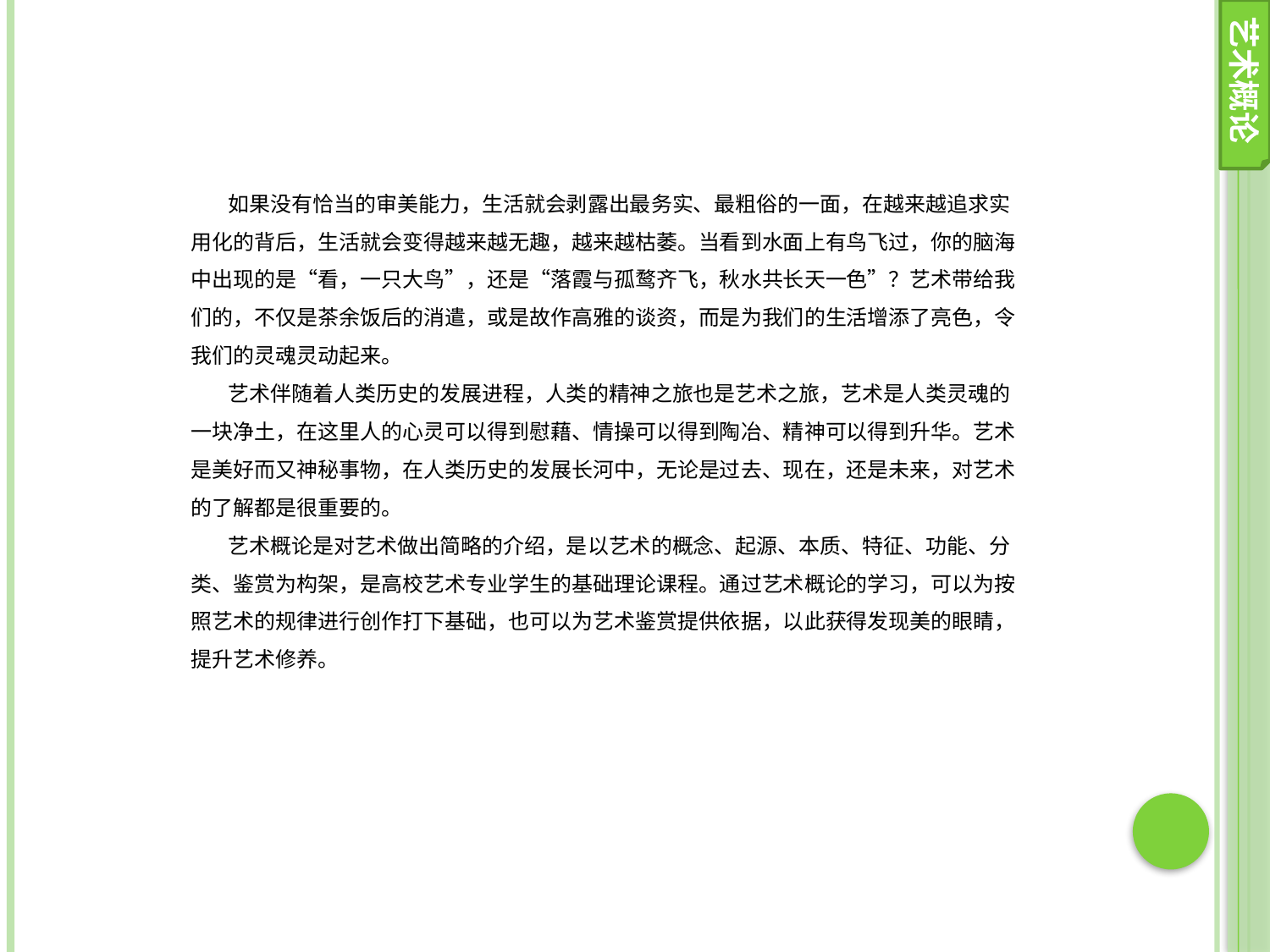

艺术概论
如果没有恰当的审美能力，生活就会剥露出最务实、最粗俗的一面，在越来越追求实用化的背后，生活就会变得越来越无趣，越来越枯萎。当看到水面上有鸟飞过，你的脑海中出现的是“看，一只大鸟”，还是“落霞与孤鹜齐飞，秋水共长天一色”？艺术带给我们的，不仅是茶余饭后的消遣，或是故作高雅的谈资，而是为我们的生活增添了亮色，令我们的灵魂灵动起来。
艺术伴随着人类历史的发展进程，人类的精神之旅也是艺术之旅，艺术是人类灵魂的一块净土，在这里人的心灵可以得到慰藉、情操可以得到陶冶、精神可以得到升华。艺术是美好而又神秘事物，在人类历史的发展长河中，无论是过去、现在，还是未来，对艺术的了解都是很重要的。
艺术概论是对艺术做出简略的介绍，是以艺术的概念、起源、本质、特征、功能、分类、鉴赏为构架，是高校艺术专业学生的基础理论课程。通过艺术概论的学习，可以为按照艺术的规律进行创作打下基础，也可以为艺术鉴赏提供依据，以此获得发现美的眼睛，提升艺术修养。